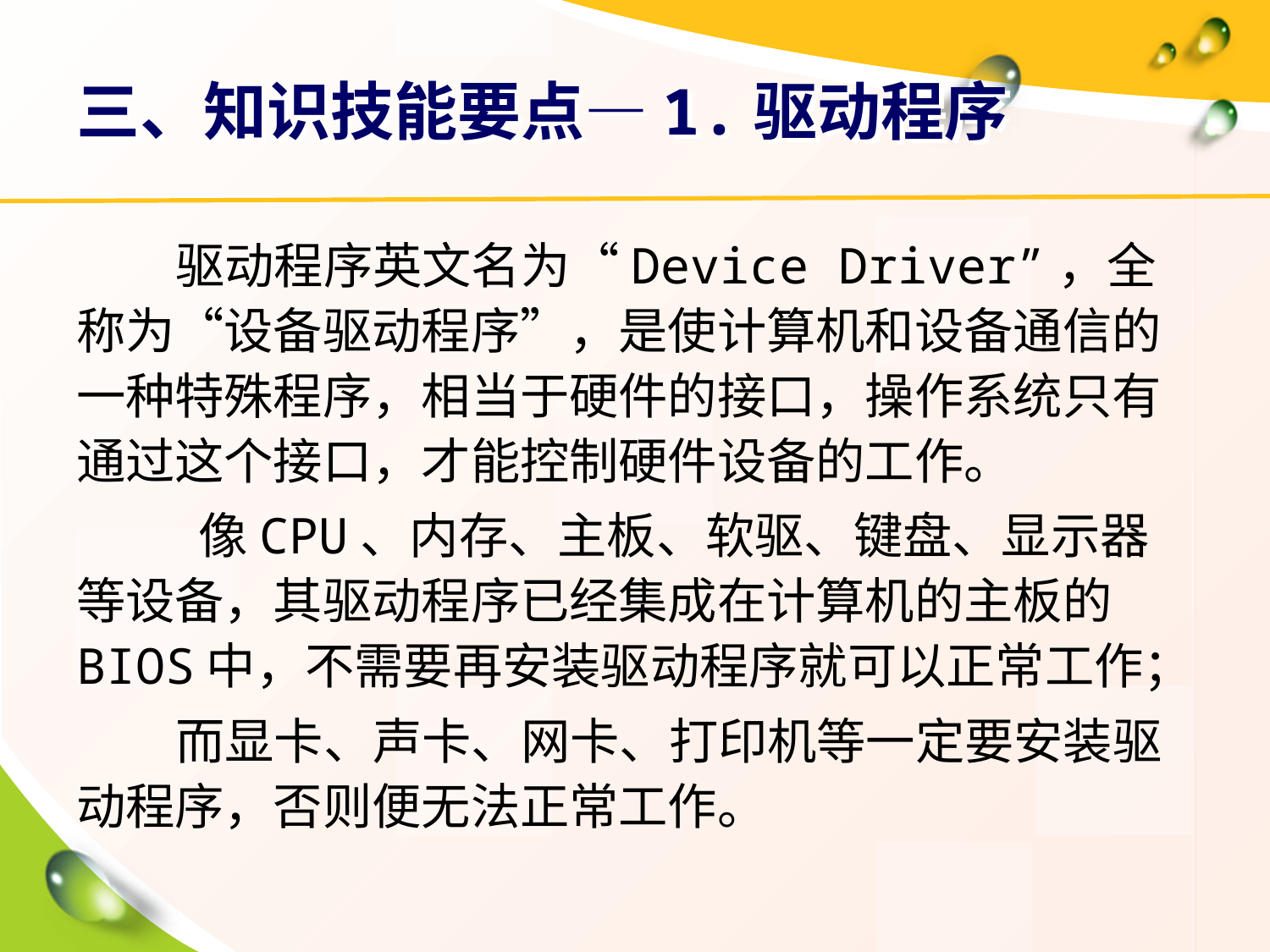

# 三、知识技能要点—1.驱动程序
驱动程序英文名为“Device Driver”，全称为“设备驱动程序”，是使计算机和设备通信的一种特殊程序，相当于硬件的接口，操作系统只有通过这个接口，才能控制硬件设备的工作。
 像CPU、内存、主板、软驱、键盘、显示器等设备，其驱动程序已经集成在计算机的主板的BIOS中，不需要再安装驱动程序就可以正常工作；
而显卡、声卡、网卡、打印机等一定要安装驱动程序，否则便无法正常工作。